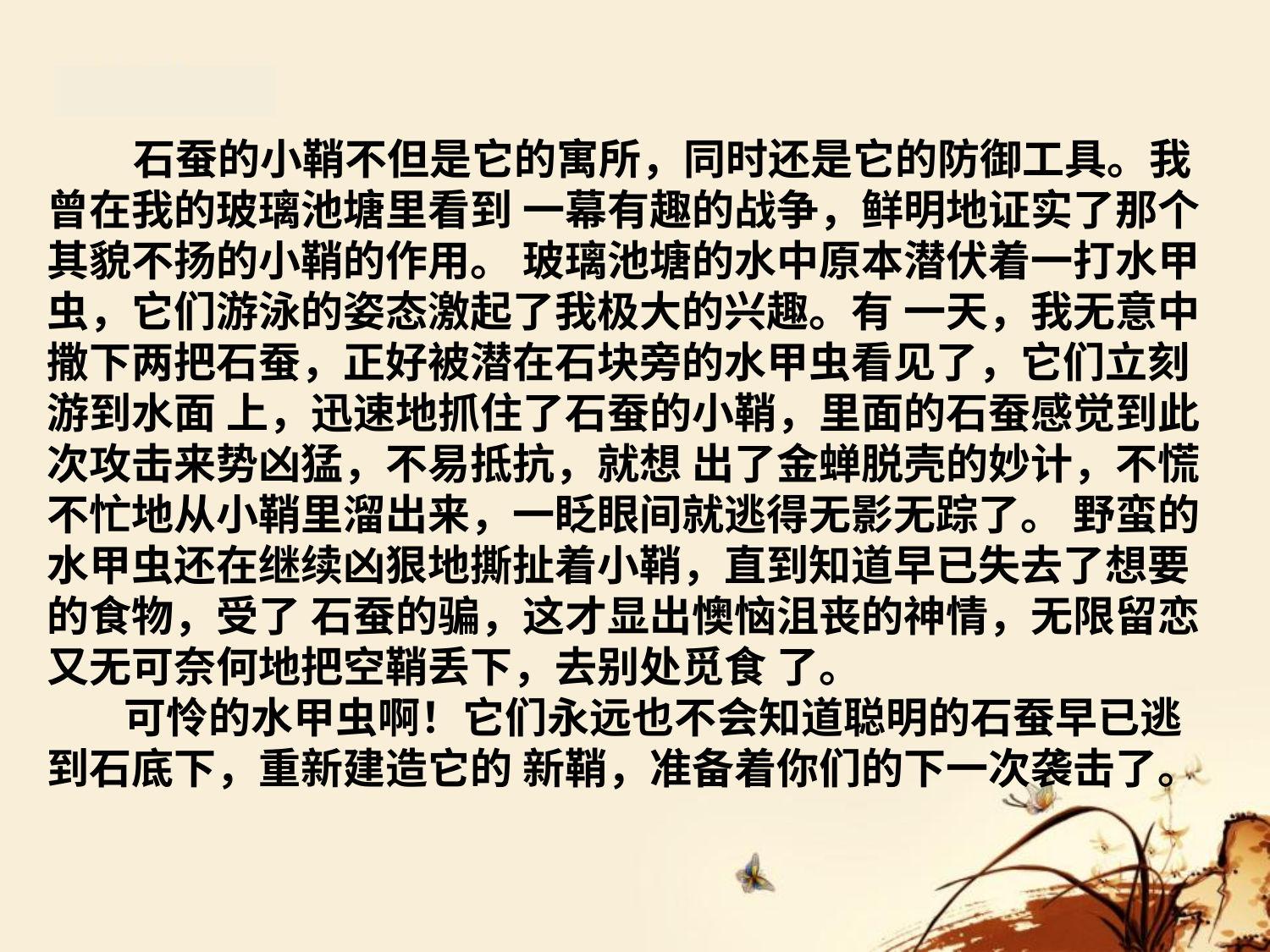

石蚕的小鞘不但是它的寓所，同时还是它的防御工具。我曾在我的玻璃池塘里看到 一幕有趣的战争，鲜明地证实了那个其貌不扬的小鞘的作用。 玻璃池塘的水中原本潜伏着一打水甲虫，它们游泳的姿态激起了我极大的兴趣。有 一天，我无意中撒下两把石蚕，正好被潜在石块旁的水甲虫看见了，它们立刻游到水面 上，迅速地抓住了石蚕的小鞘，里面的石蚕感觉到此次攻击来势凶猛，不易抵抗，就想 出了金蝉脱壳的妙计，不慌不忙地从小鞘里溜出来，一眨眼间就逃得无影无踪了。 野蛮的水甲虫还在继续凶狠地撕扯着小鞘，直到知道早已失去了想要的食物，受了 石蚕的骗，这才显出懊恼沮丧的神情，无限留恋又无可奈何地把空鞘丢下，去别处觅食 了。
       可怜的水甲虫啊！它们永远也不会知道聪明的石蚕早已逃到石底下，重新建造它的 新鞘，准备着你们的下一次袭击了。